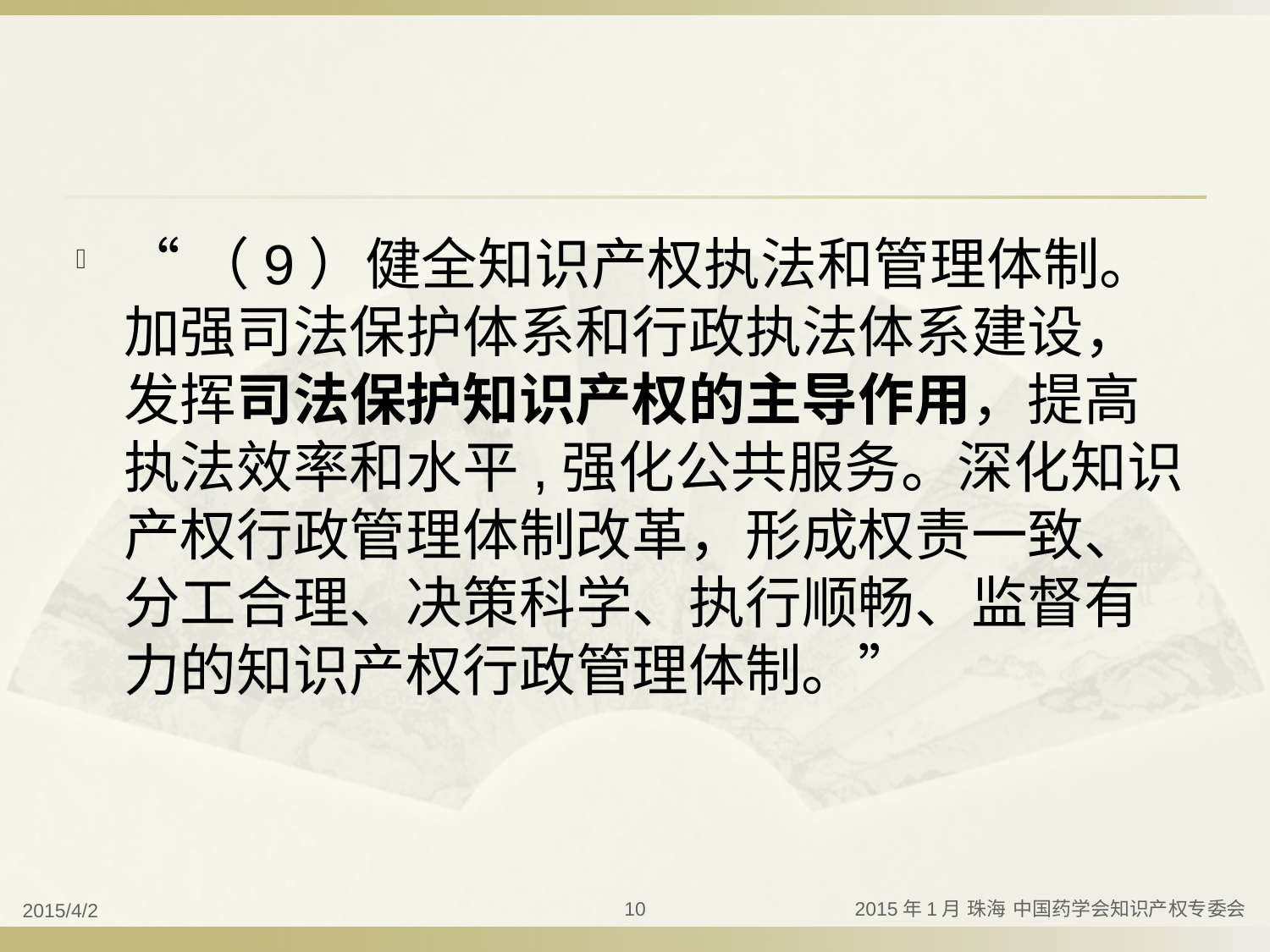

#
“（9）健全知识产权执法和管理体制。加强司法保护体系和行政执法体系建设，发挥司法保护知识产权的主导作用，提高执法效率和水平,强化公共服务。深化知识产权行政管理体制改革，形成权责一致、分工合理、决策科学、执行顺畅、监督有力的知识产权行政管理体制。”
2015/4/2
10
2015年1月 珠海 中国药学会知识产权专委会